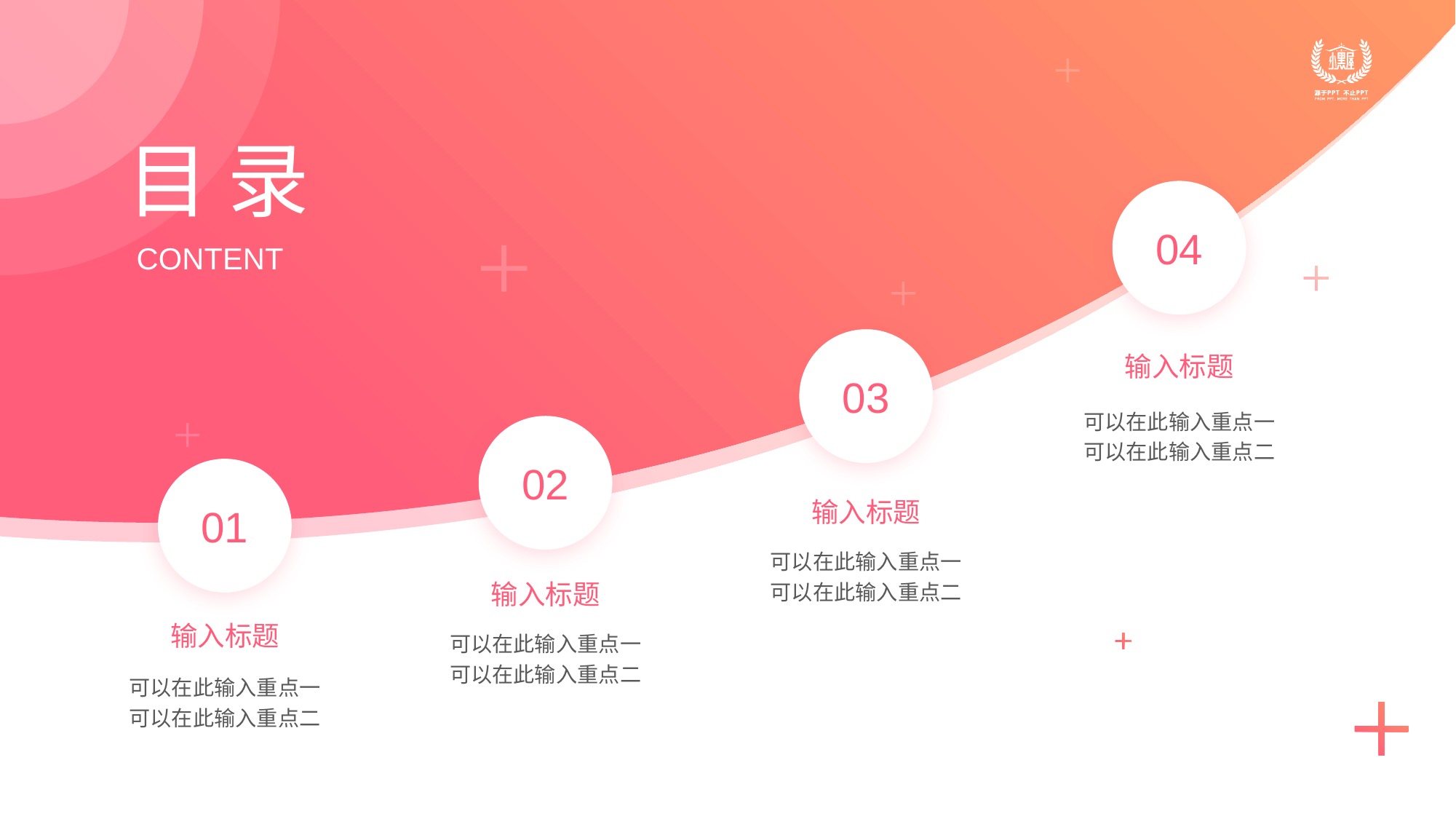

目 录
CONTENT
04

03
输入标题
可以在此输入重点一
可以在此输入重点二
02

01
输入标题
可以在此输入重点一
可以在此输入重点二
输入标题
输入标题
可以在此输入重点一
可以在此输入重点二

可以在此输入重点一
可以在此输入重点二